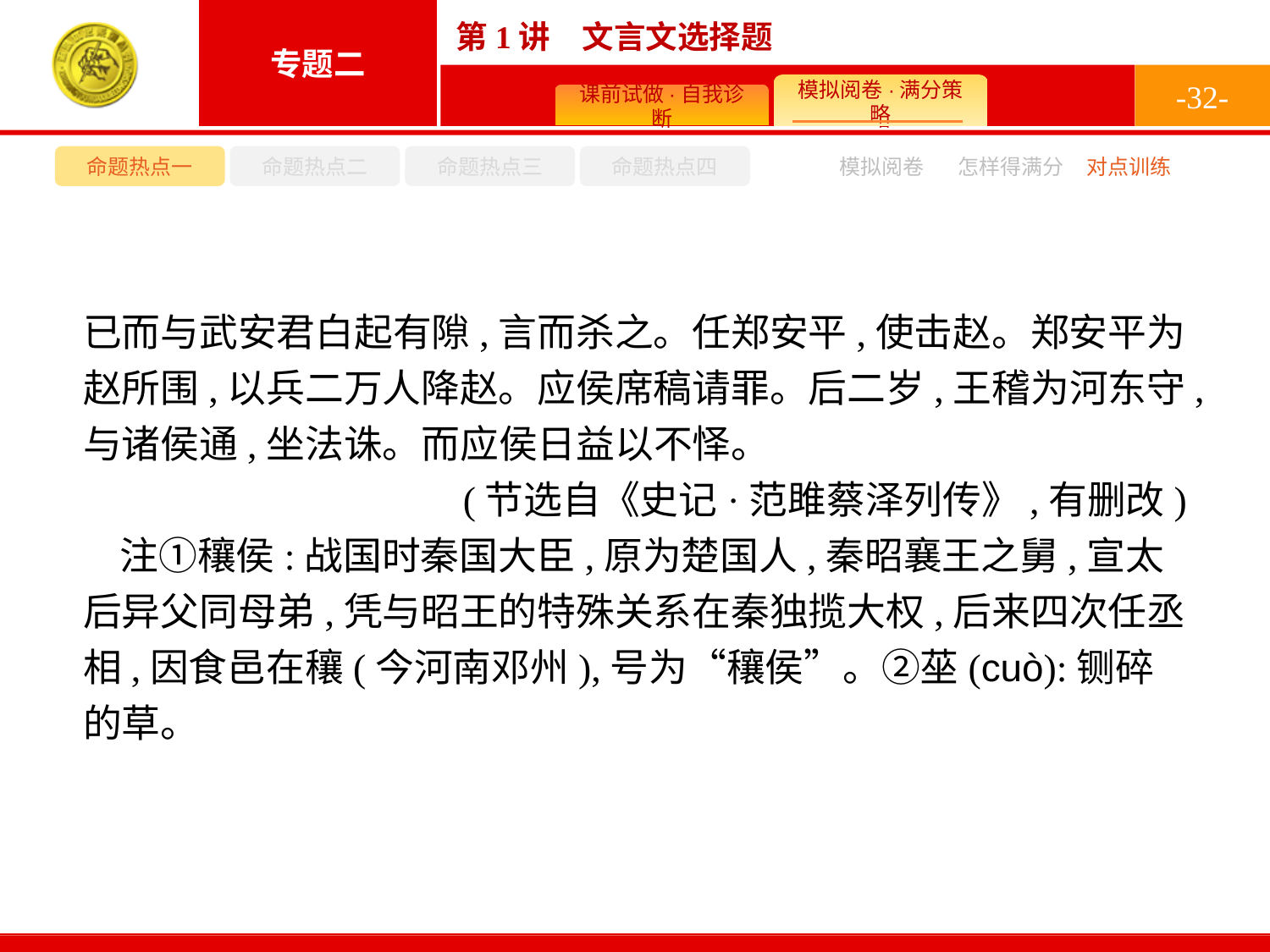

-32-
命题热点一
命题热点二
命题热点三
命题热点四
模拟阅卷
怎样得满分
对点训练
已而与武安君白起有隙,言而杀之。任郑安平,使击赵。郑安平为赵所围,以兵二万人降赵。应侯席稿请罪。后二岁,王稽为河东守,与诸侯通,坐法诛。而应侯日益以不怿。
(节选自《史记·范雎蔡泽列传》,有删改)
注①穰侯:战国时秦国大臣,原为楚国人,秦昭襄王之舅,宣太后异父同母弟,凭与昭王的特殊关系在秦独揽大权,后来四次任丞相,因食邑在穰(今河南邓州),号为“穰侯”。②莝(cuò):铡碎的草。